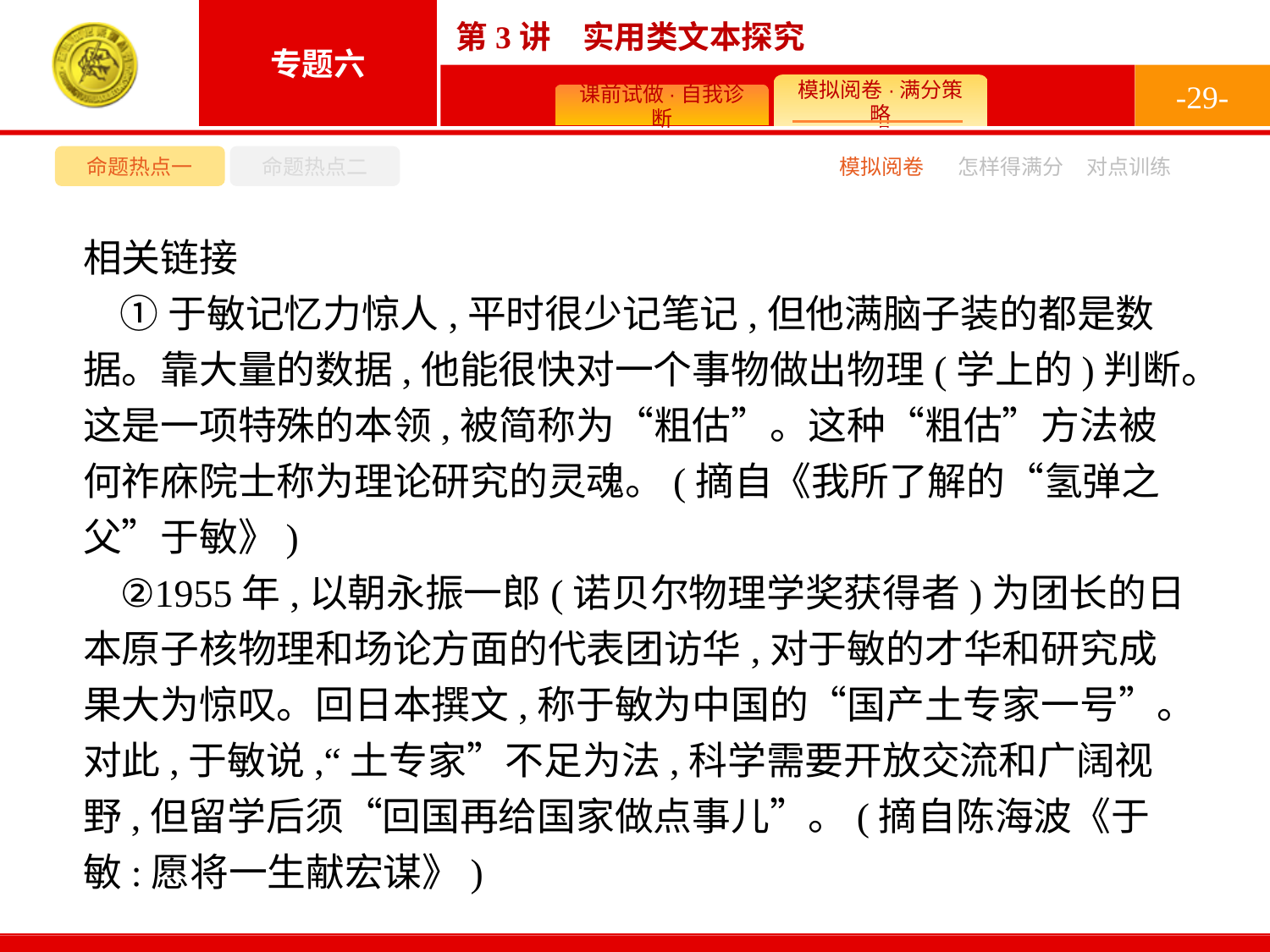

-29-
命题热点一
命题热点二
模拟阅卷
怎样得满分
对点训练
相关链接
①于敏记忆力惊人,平时很少记笔记,但他满脑子装的都是数据。靠大量的数据,他能很快对一个事物做出物理(学上的)判断。这是一项特殊的本领,被简称为“粗估”。这种“粗估”方法被何祚庥院士称为理论研究的灵魂。(摘自《我所了解的“氢弹之父”于敏》)
②1955年,以朝永振一郎(诺贝尔物理学奖获得者)为团长的日本原子核物理和场论方面的代表团访华,对于敏的才华和研究成果大为惊叹。回日本撰文,称于敏为中国的“国产土专家一号”。对此,于敏说,“土专家”不足为法,科学需要开放交流和广阔视野,但留学后须“回国再给国家做点事儿”。(摘自陈海波《于敏:愿将一生献宏谋》)